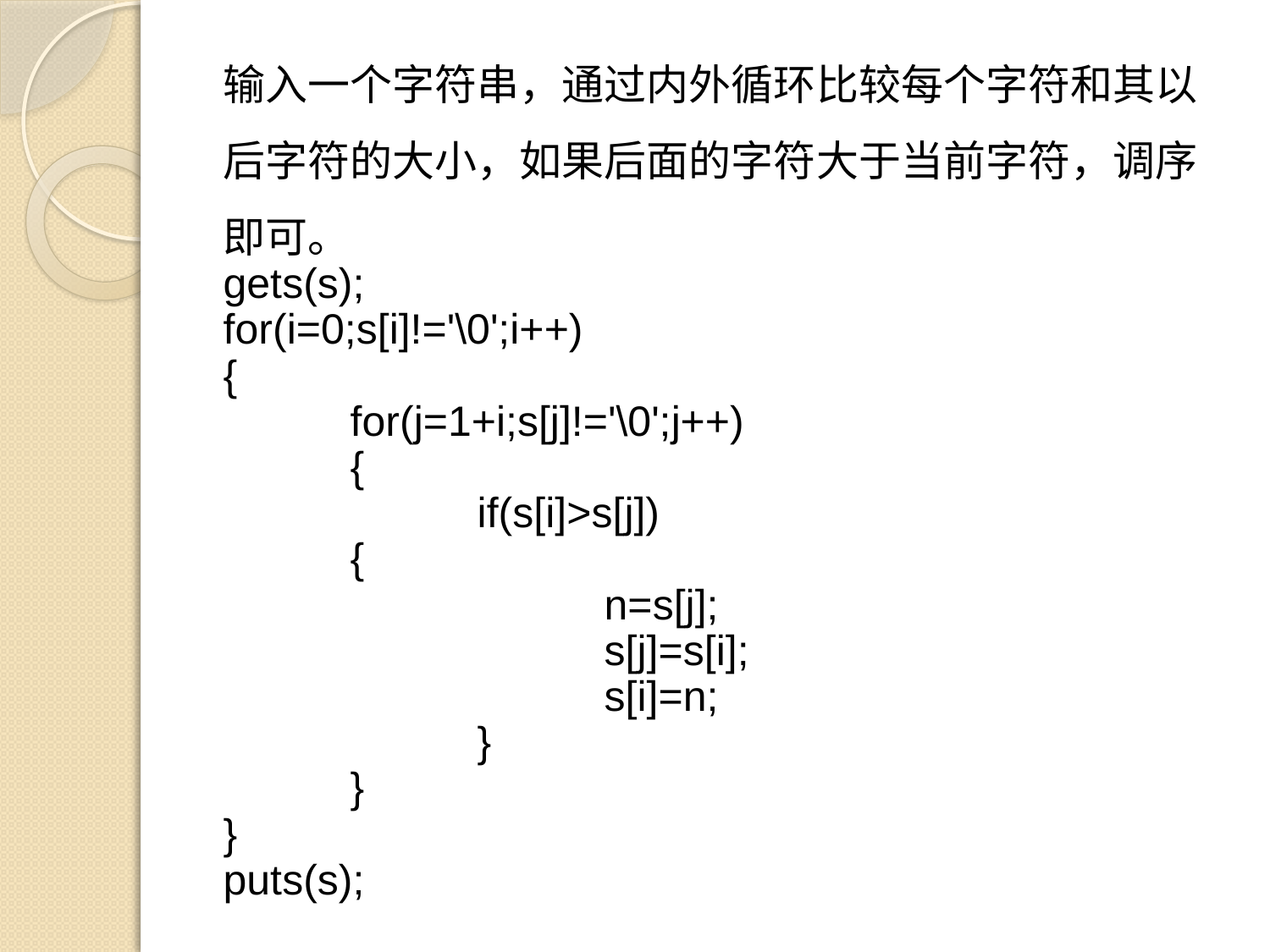

输入一个字符串，通过内外循环比较每个字符和其以后字符的大小，如果后面的字符大于当前字符，调序即可。
gets(s);
for(i=0;s[i]!='\0';i++)
{
	for(j=1+i;s[j]!='\0';j++)
 	{
		if(s[i]>s[j])
       	{
			n=s[j];
			s[j]=s[i];
			s[i]=n;
		}
 	}
}
puts(s);